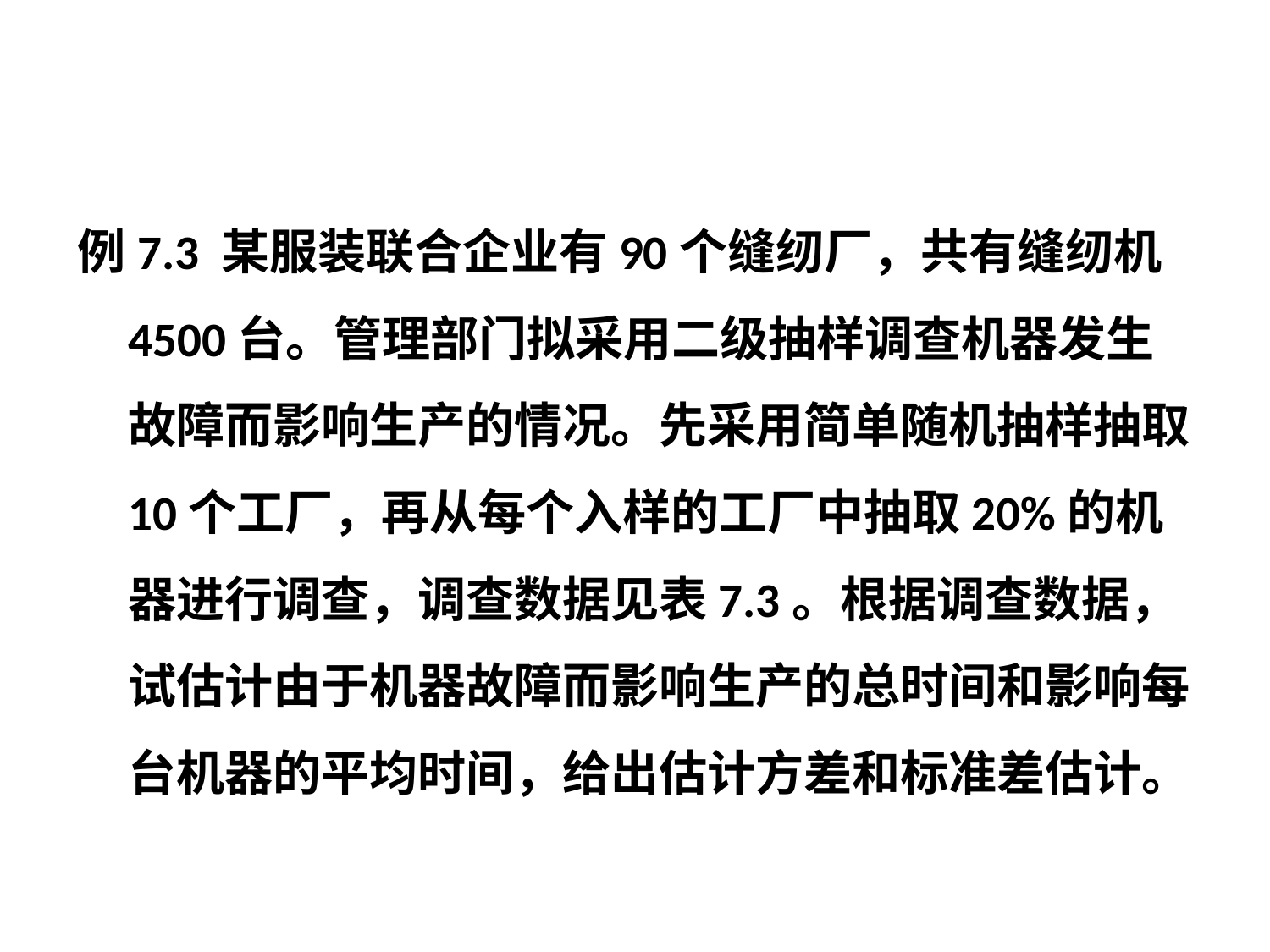

例7.3 某服装联合企业有90个缝纫厂，共有缝纫机4500台。管理部门拟采用二级抽样调查机器发生故障而影响生产的情况。先采用简单随机抽样抽取10个工厂，再从每个入样的工厂中抽取20%的机器进行调查，调查数据见表7.3。根据调查数据，试估计由于机器故障而影响生产的总时间和影响每台机器的平均时间，给出估计方差和标准差估计。